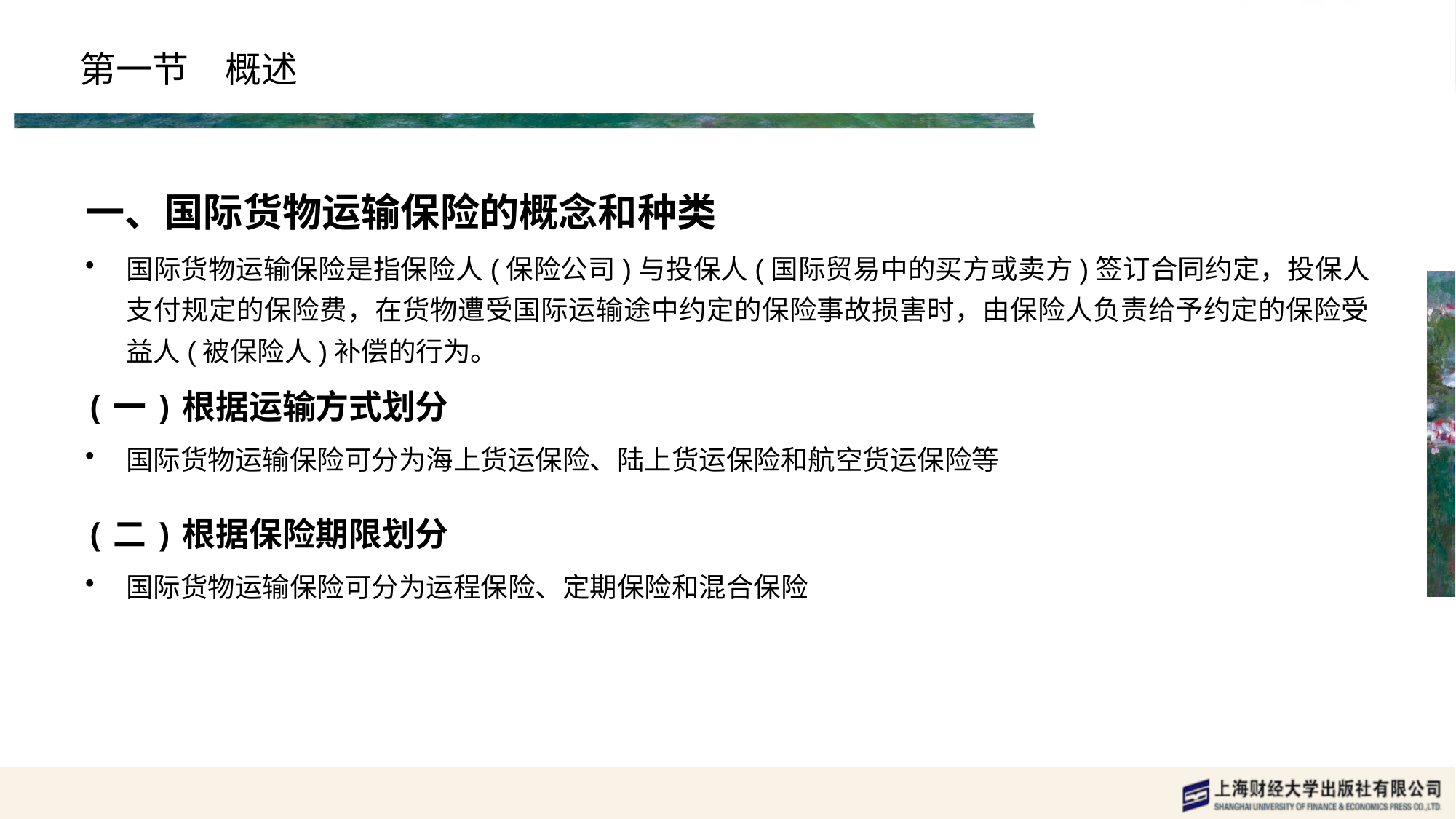

# 第一节　概述
一、国际货物运输保险的概念和种类
国际货物运输保险是指保险人(保险公司)与投保人(国际贸易中的买方或卖方)签订合同约定，投保人支付规定的保险费，在货物遭受国际运输途中约定的保险事故损害时，由保险人负责给予约定的保险受益人(被保险人)补偿的行为。
(一)根据运输方式划分
国际货物运输保险可分为海上货运保险、陆上货运保险和航空货运保险等
(二)根据保险期限划分
国际货物运输保险可分为运程保险、定期保险和混合保险